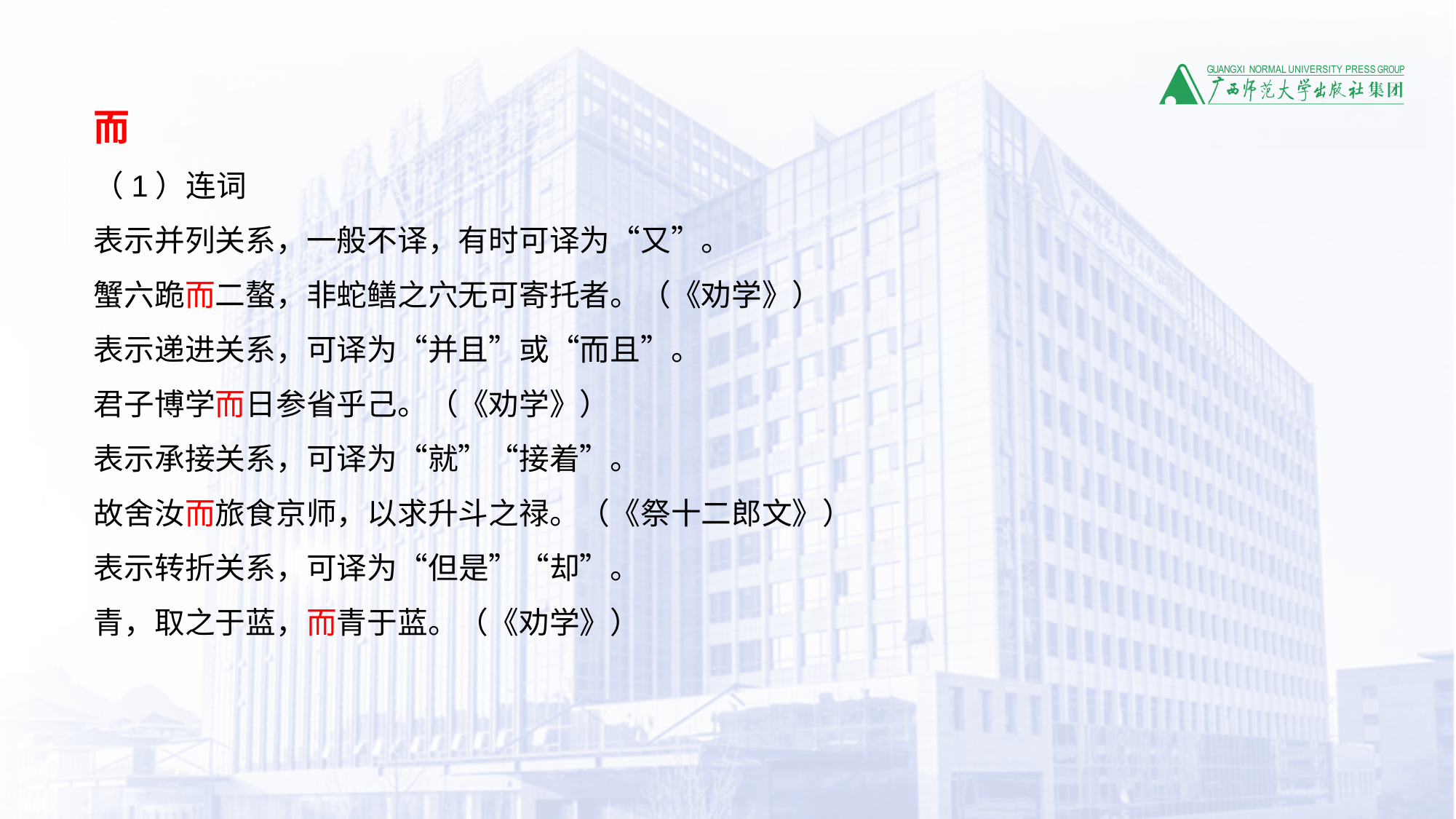

而
（1）连词
表示并列关系，一般不译，有时可译为“又”。
蟹六跪而二螯，非蛇鳝之穴无可寄托者。（《劝学》）
表示递进关系，可译为“并且”或“而且”。
君子博学而日参省乎己。（《劝学》）
表示承接关系，可译为“就”“接着”。
故舍汝而旅食京师，以求升斗之禄。（《祭十二郎文》）
表示转折关系，可译为“但是”“却”。
青，取之于蓝，而青于蓝。（《劝学》）